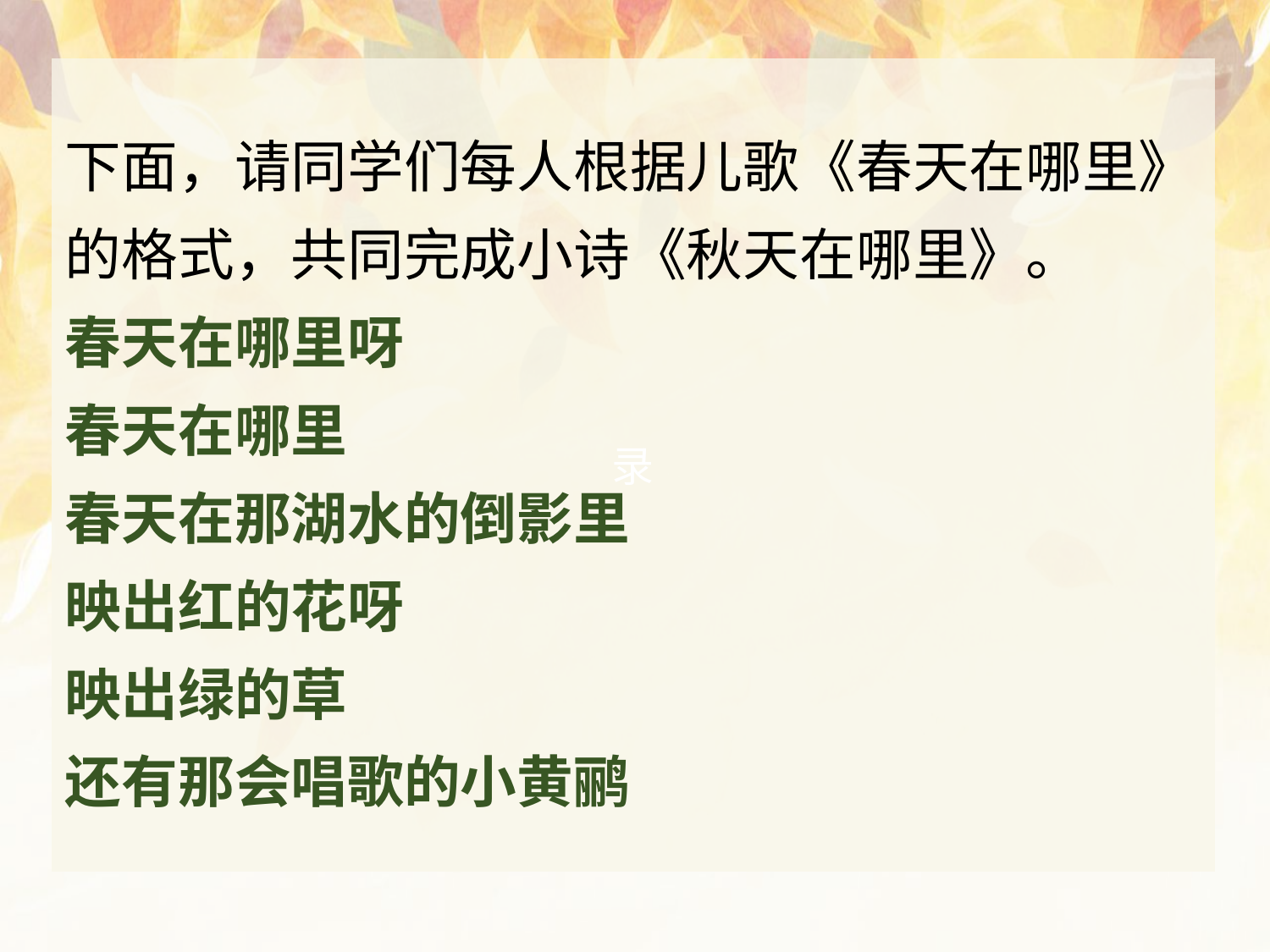

# 下面，请同学们每人根据儿歌《春天在哪里》的格式，共同完成小诗《秋天在哪里》。 春天在哪里呀 春天在哪里 春天在那湖水的倒影里 映出红的花呀 映出绿的草 还有那会唱歌的小黄鹂